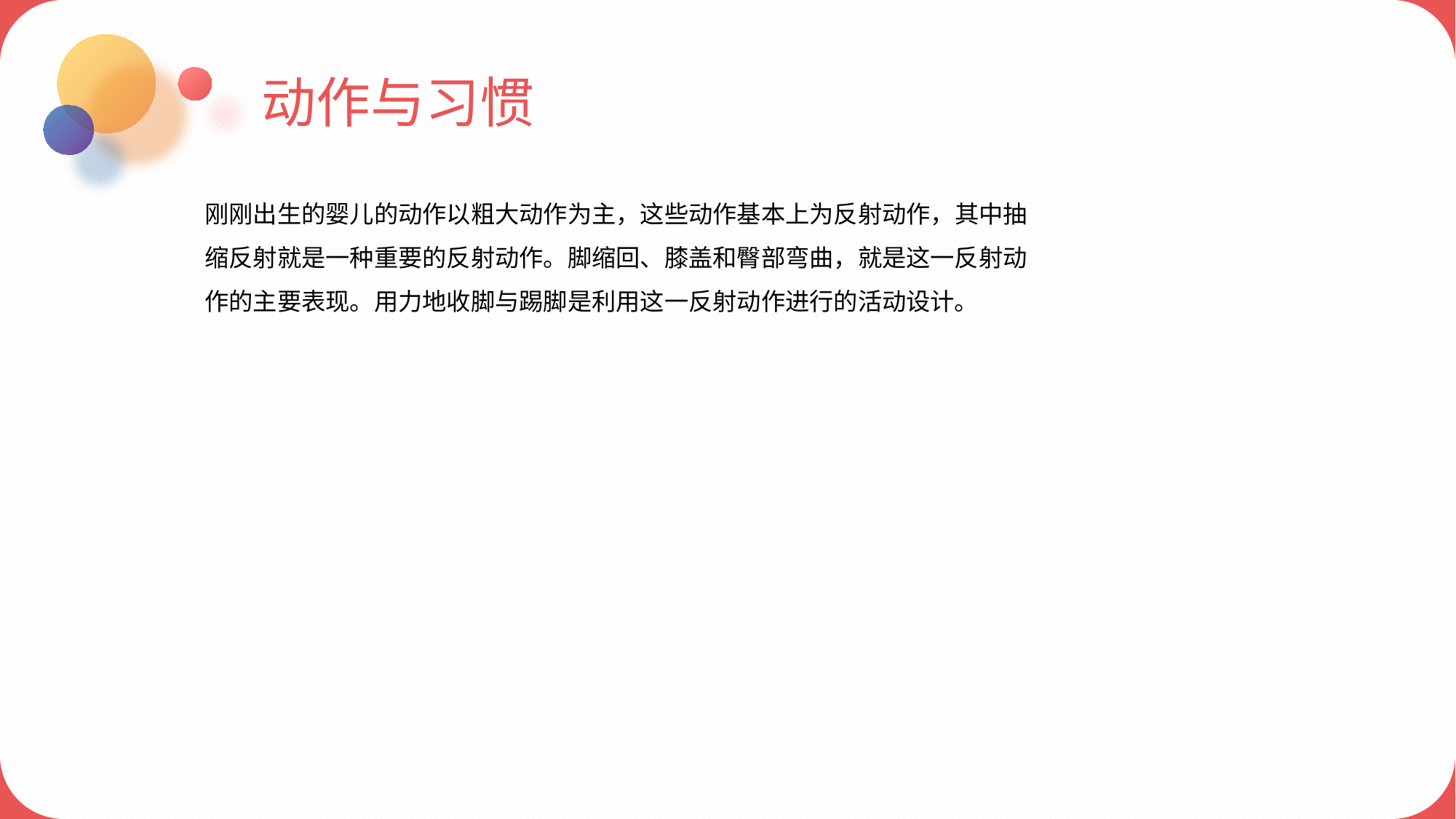

动作与习惯
刚刚出生的婴儿的动作以粗大动作为主，这些动作基本上为反射动作，其中抽缩反射就是一种重要的反射动作。脚缩回、膝盖和臀部弯曲，就是这一反射动作的主要表现。用力地收脚与踢脚是利用这一反射动作进行的活动设计。